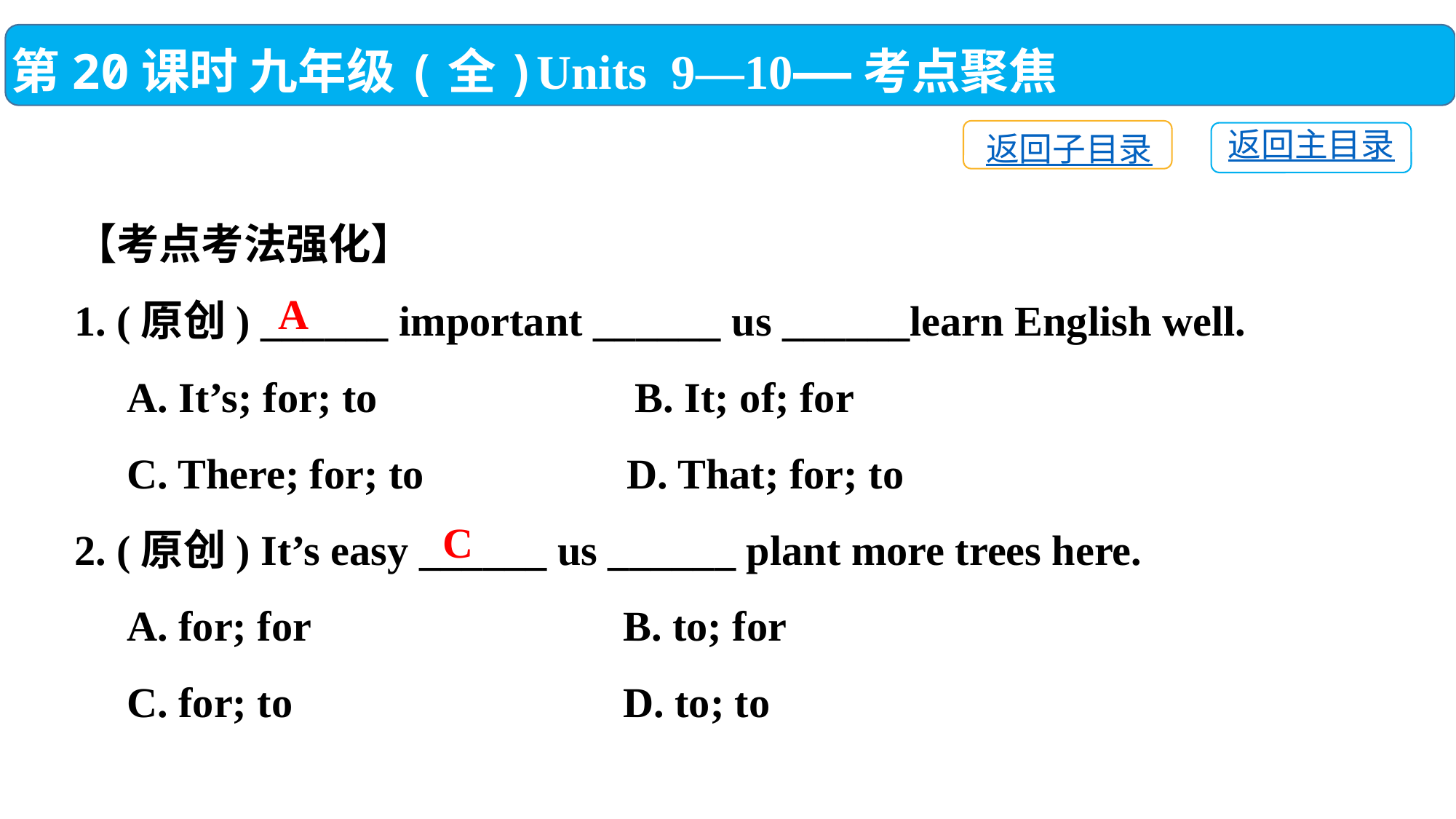

第20课时 九年级(全)Units  9—10——考点聚焦

返回子目录
返回主目录
【考点考法强化】
1. (原创) ______ important ______ us ______learn English well.
     A. It’s; for; to　　　　       B. It; of; for
     C. There; for; to	           D. That; for; to
2. (原创) It’s easy ______ us ______ plant more trees here.
     A. for; for	                     B. to; for
     C. for; to	                     D. to; to

A
C